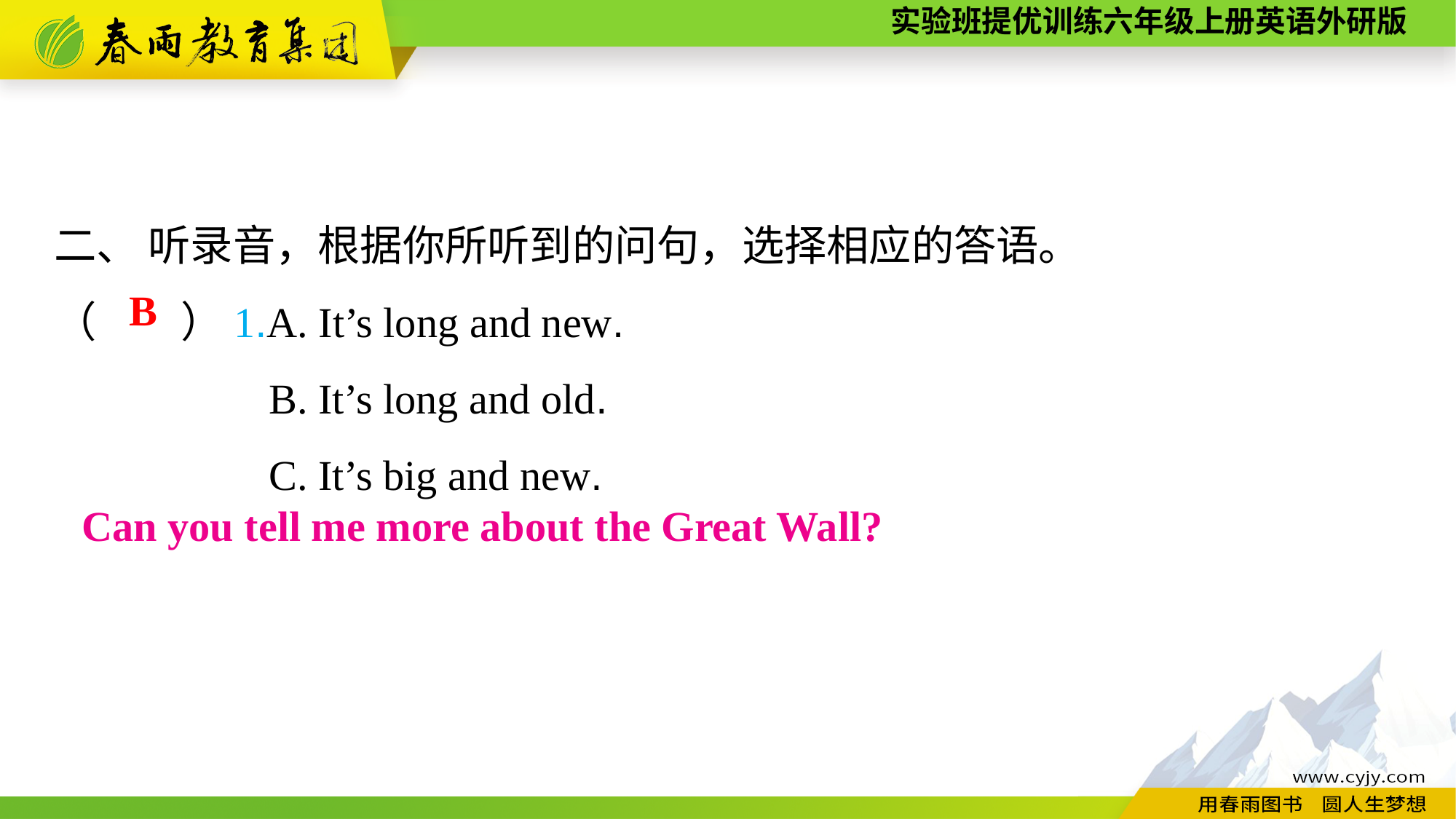

二、 听录音，根据你所听到的问句，选择相应的答语。
（　　）1.A. It’s long and new.
B. It’s long and old.
C. It’s big and new.
B
Can you tell me more about the Great Wall?